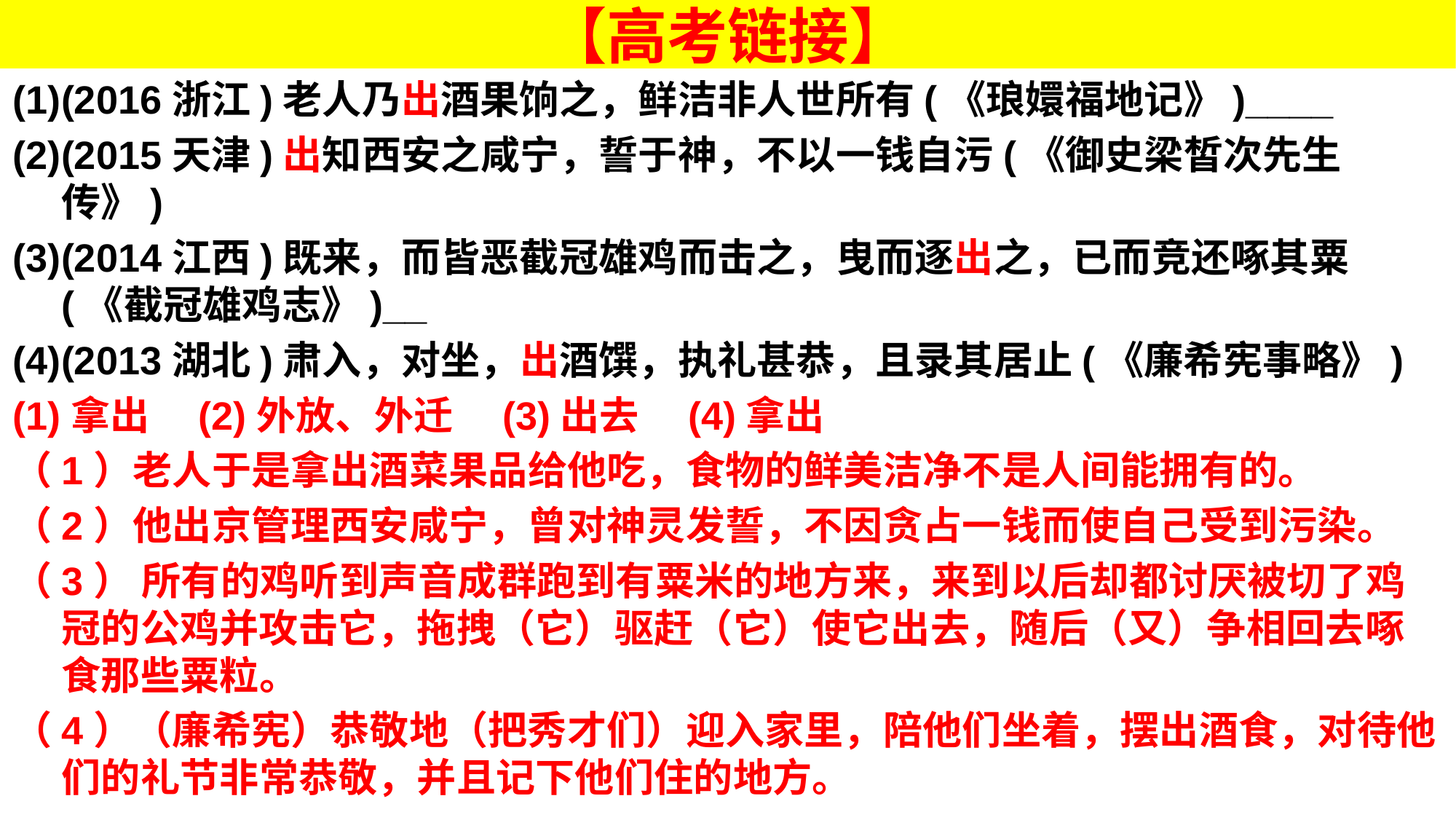

# 【高考链接】
(1)(2016浙江)老人乃出酒果饷之，鲜洁非人世所有(《琅嬛福地记》)____
(2)(2015天津)出知西安之咸宁，誓于神，不以一钱自污(《御史梁皙次先生传》)
(3)(2014江西)既来，而皆恶截冠雄鸡而击之，曳而逐出之，已而竞还啄其粟(《截冠雄鸡志》)__
(4)(2013湖北)肃入，对坐，出酒馔，执礼甚恭，且录其居止(《廉希宪事略》)
(1)拿出　(2)外放、外迁　(3)出去　(4)拿出
（1）老人于是拿出酒菜果品给他吃，食物的鲜美洁净不是人间能拥有的。
（2）他出京管理西安咸宁，曾对神灵发誓，不因贪占一钱而使自己受到污染。
（3） 所有的鸡听到声音成群跑到有粟米的地方来，来到以后却都讨厌被切了鸡冠的公鸡并攻击它，拖拽（它）驱赶（它）使它出去，随后（又）争相回去啄食那些粟粒。
（4）（廉希宪）恭敬地（把秀才们）迎入家里，陪他们坐着，摆出酒食，对待他们的礼节非常恭敬，并且记下他们住的地方。